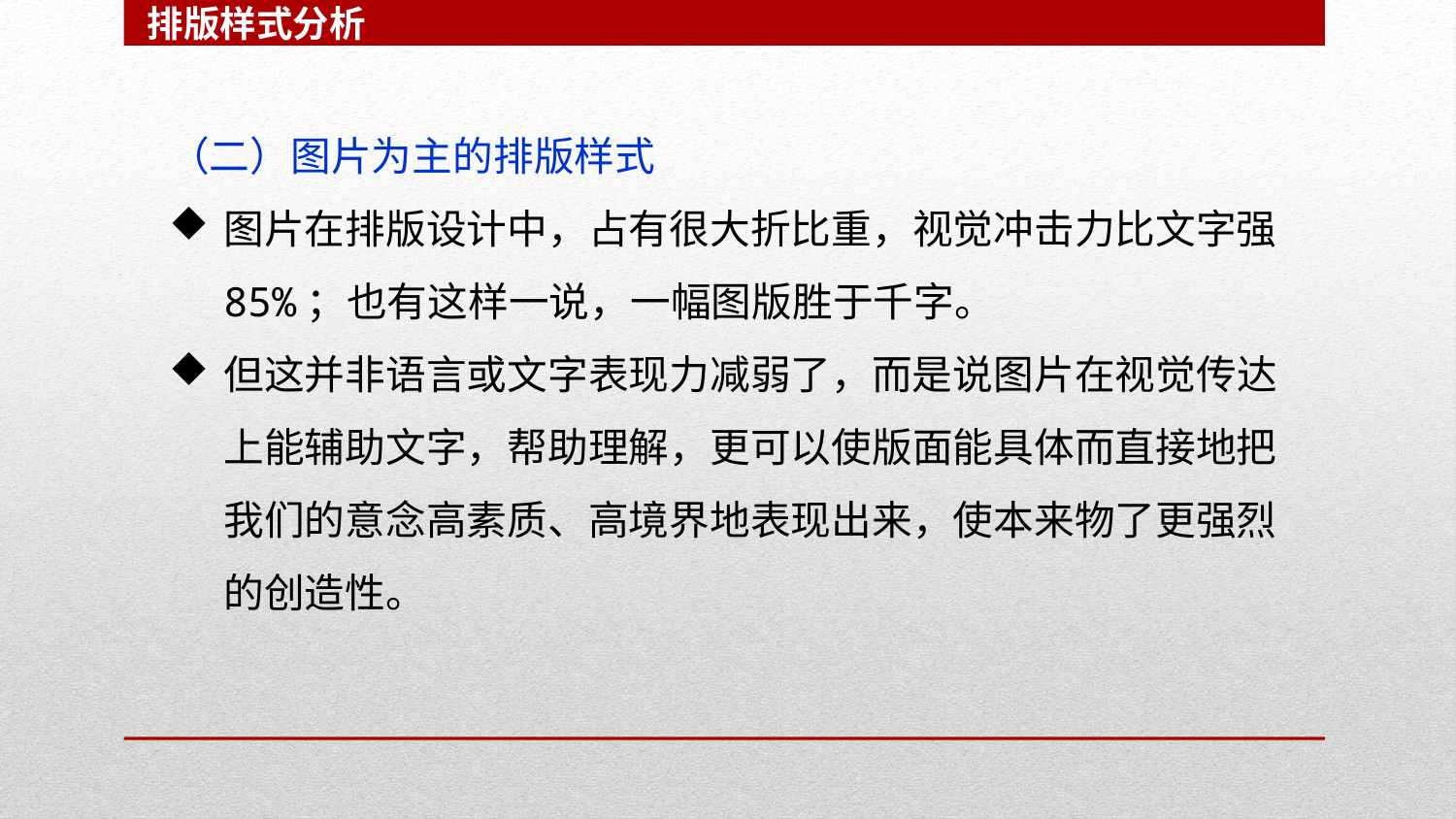

排版样式分析
（二）图片为主的排版样式
图片在排版设计中，占有很大折比重，视觉冲击力比文字强85%；也有这样一说，一幅图版胜于千字。
但这并非语言或文字表现力减弱了，而是说图片在视觉传达上能辅助文字，帮助理解，更可以使版面能具体而直接地把我们的意念高素质、高境界地表现出来，使本来物了更强烈的创造性。